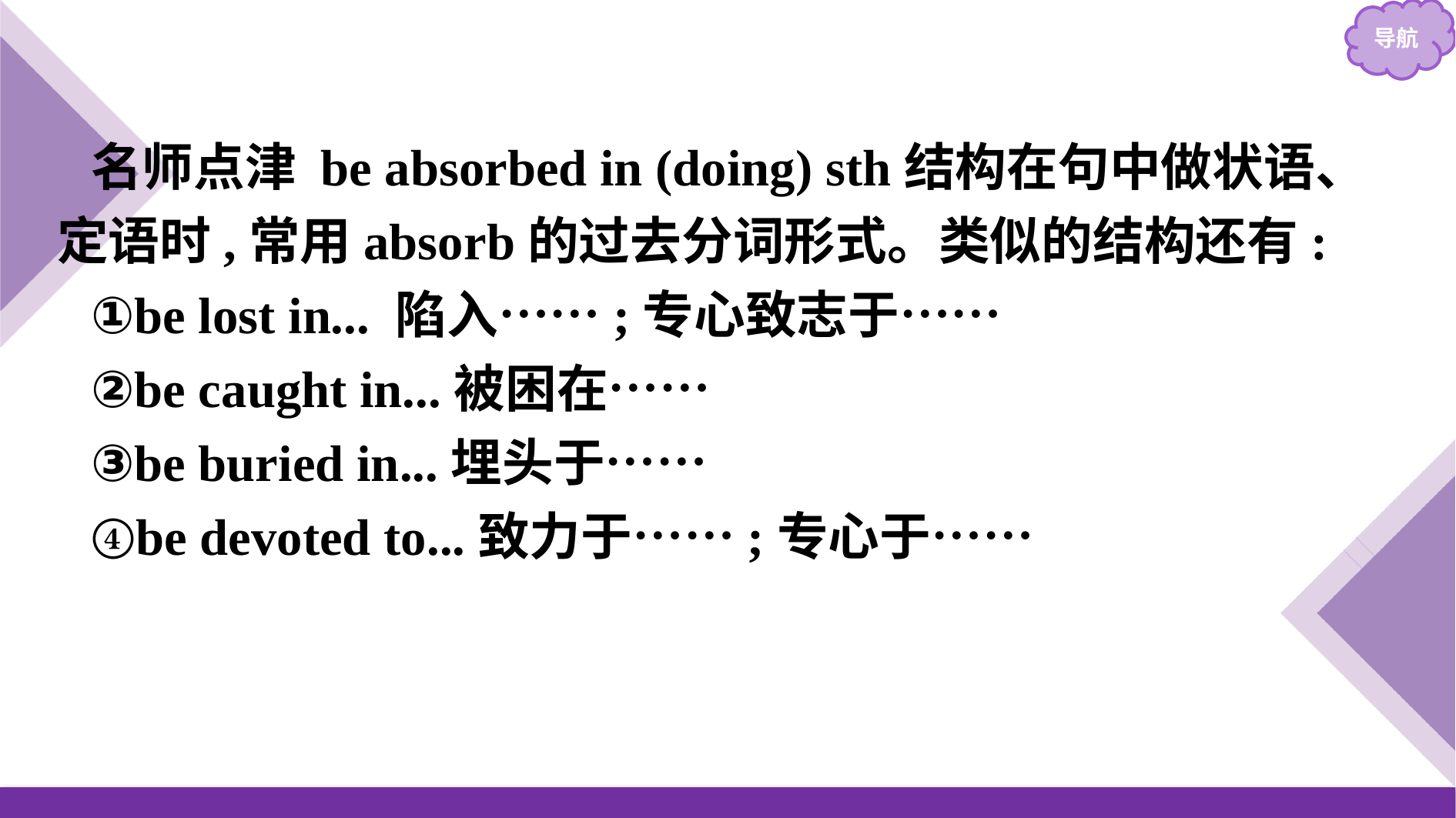

名师点津 be absorbed in (doing) sth结构在句中做状语、定语时,常用absorb的过去分词形式。类似的结构还有:
①be lost in... 陷入……;专心致志于……
②be caught in...被困在……
③be buried in...埋头于……
④be devoted to...致力于……;专心于……